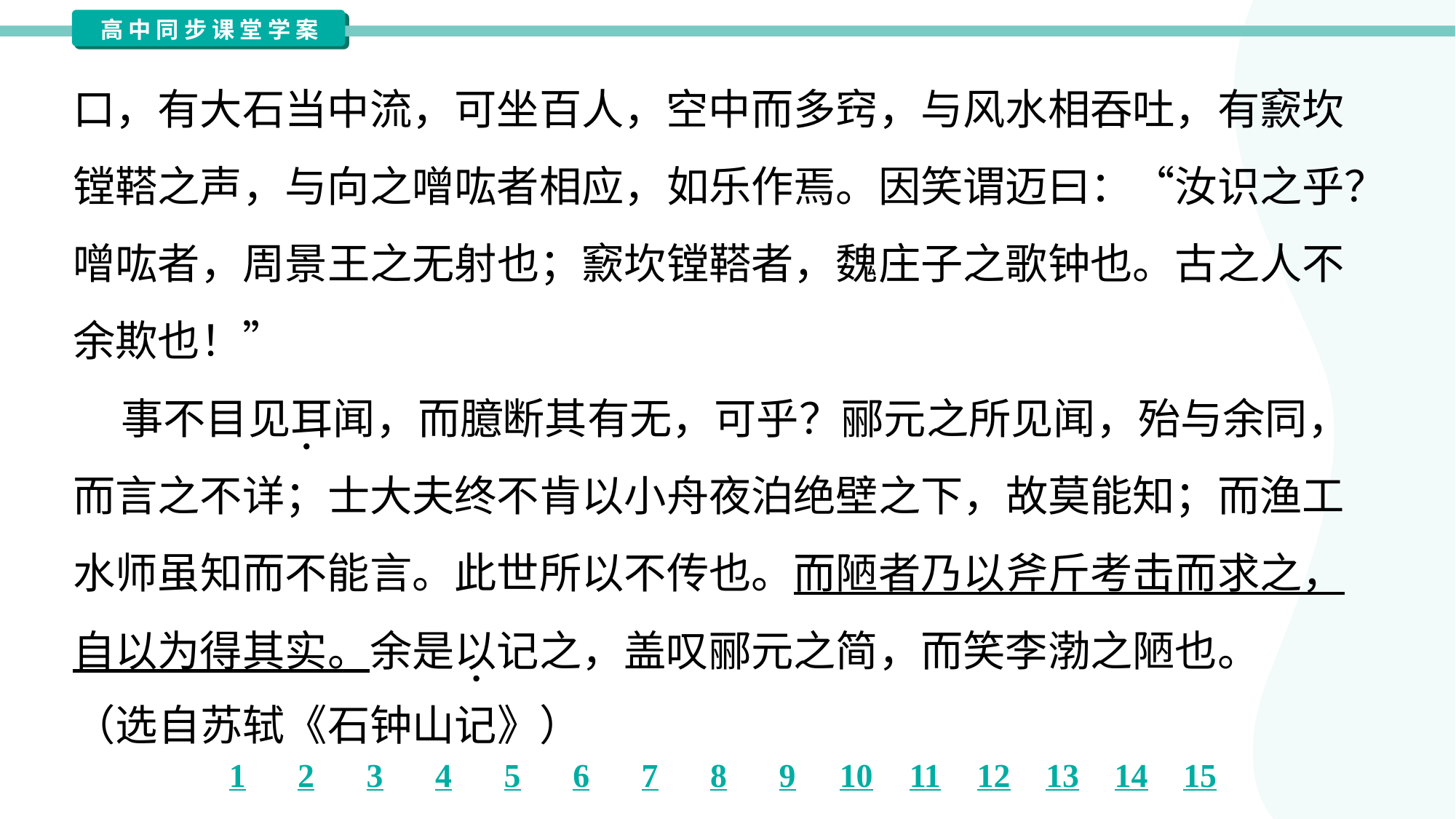

口，有大石当中流，可坐百人，空中而多窍，与风水相吞吐，有窾坎
镗鞳之声，与向之噌吰者相应，如乐作焉。因笑谓迈曰：“汝识之乎？
噌吰者，周景王之无射也；窾坎镗鞳者，魏庄子之歌钟也。古之人不
余欺也！”
    事不目见耳闻，而臆断其有无，可乎？郦元之所见闻，殆与余同，
而言之不详；士大夫终不肯以小舟夜泊绝壁之下，故莫能知；而渔工
水师虽知而不能言。此世所以不传也。而陋者乃以斧斤考击而求之，
自以为得其实。余是以记之，盖叹郦元之简，而笑李渤之陋也。
（选自苏轼《石钟山记》）#1.1.3